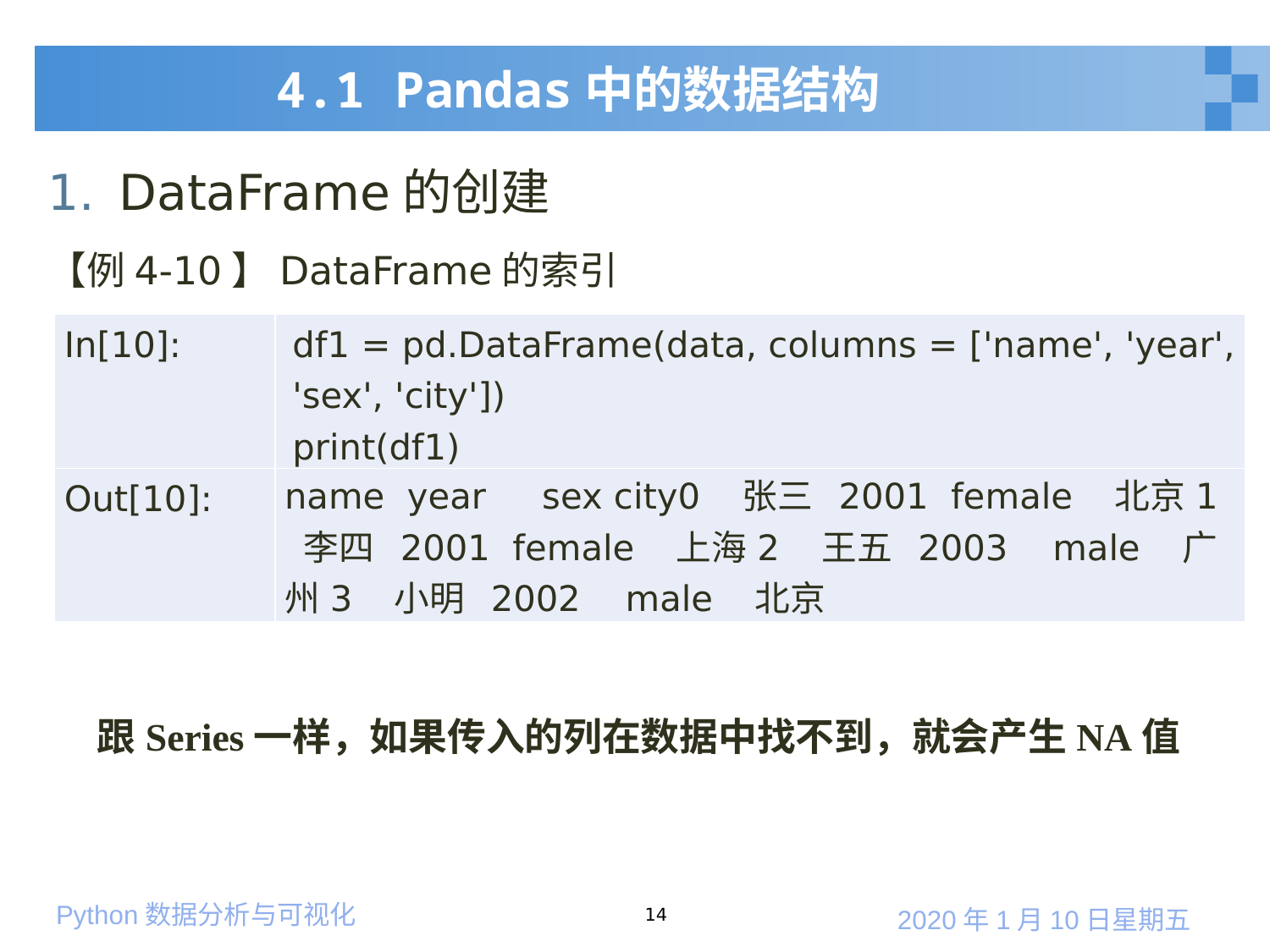

# 4.1 Pandas中的数据结构
DataFrame的创建
【例4-10】DataFrame的索引
| In[10]: | df1 = pd.DataFrame(data, columns = ['name', 'year', 'sex', 'city']) print(df1) |
| --- | --- |
| Out[10]: | name year sex city0 张三 2001 female 北京1 李四 2001 female 上海2 王五 2003 male 广州3 小明 2002 male 北京 |
跟Series一样，如果传入的列在数据中找不到，就会产生NA值
14
2020年1月10日星期五